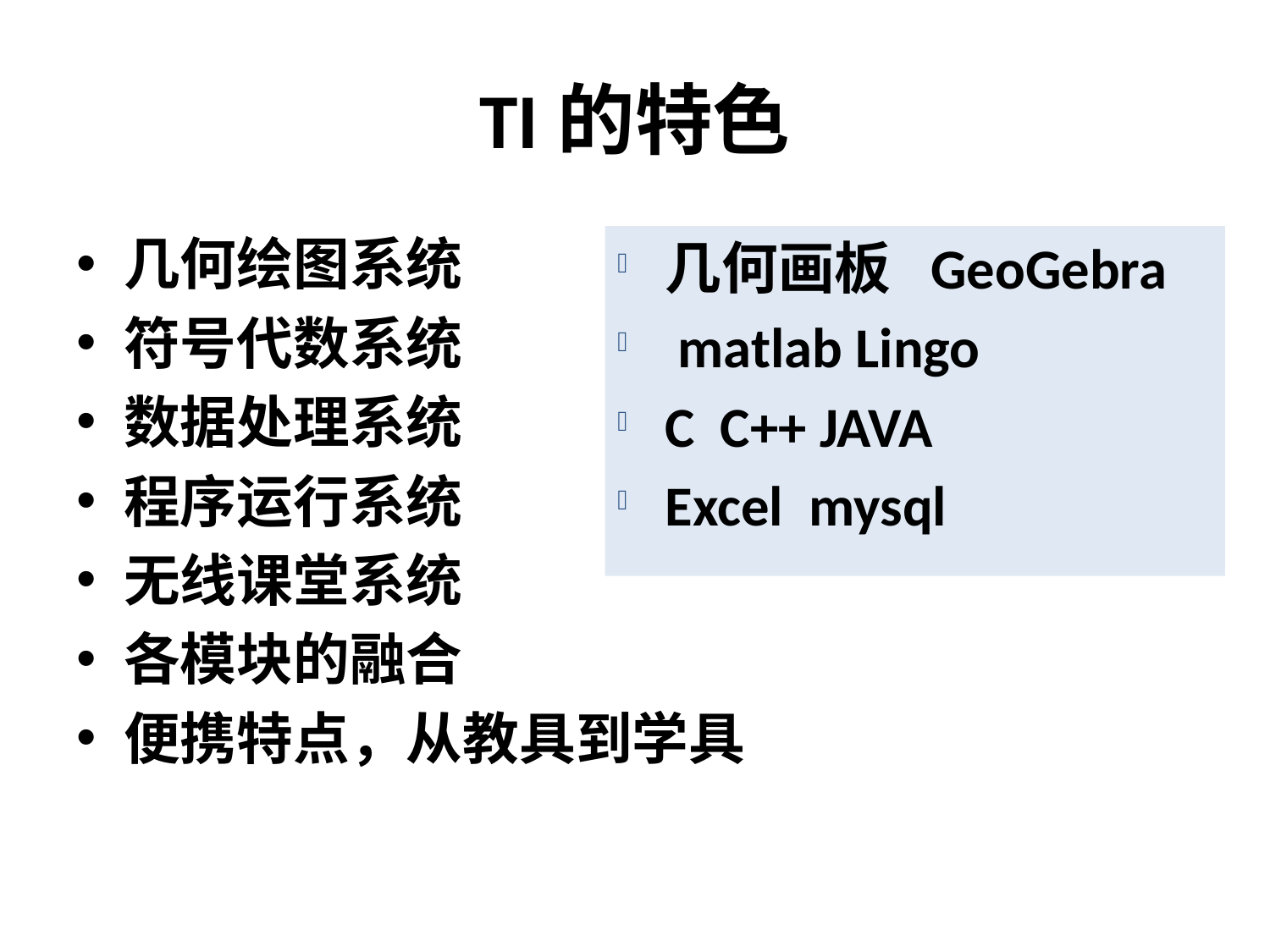

# TI的特色
几何绘图系统
符号代数系统
数据处理系统
程序运行系统
无线课堂系统
各模块的融合
便携特点，从教具到学具

几何画板  GeoGebra
 matlab Lingo
C  C++ JAVA
Excel  mysql